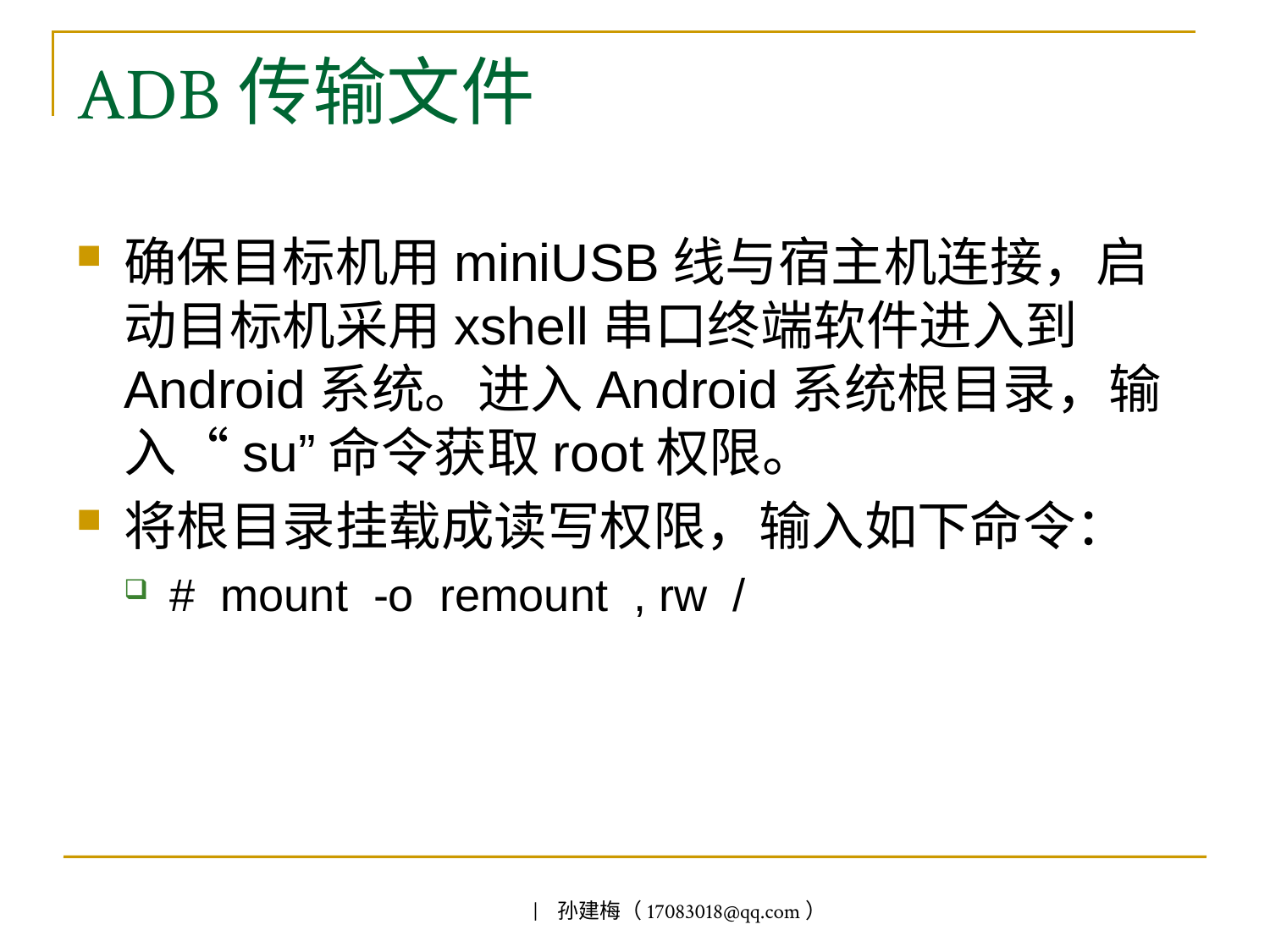

# ADB传输文件
确保目标机用miniUSB线与宿主机连接，启动目标机采用xshell串口终端软件进入到Android系统。进入Android系统根目录，输入“su”命令获取root权限。
将根目录挂载成读写权限，输入如下命令：
#  mount  -o  remount  , rw  /
|   孙建梅（17083018@qq.com）

9